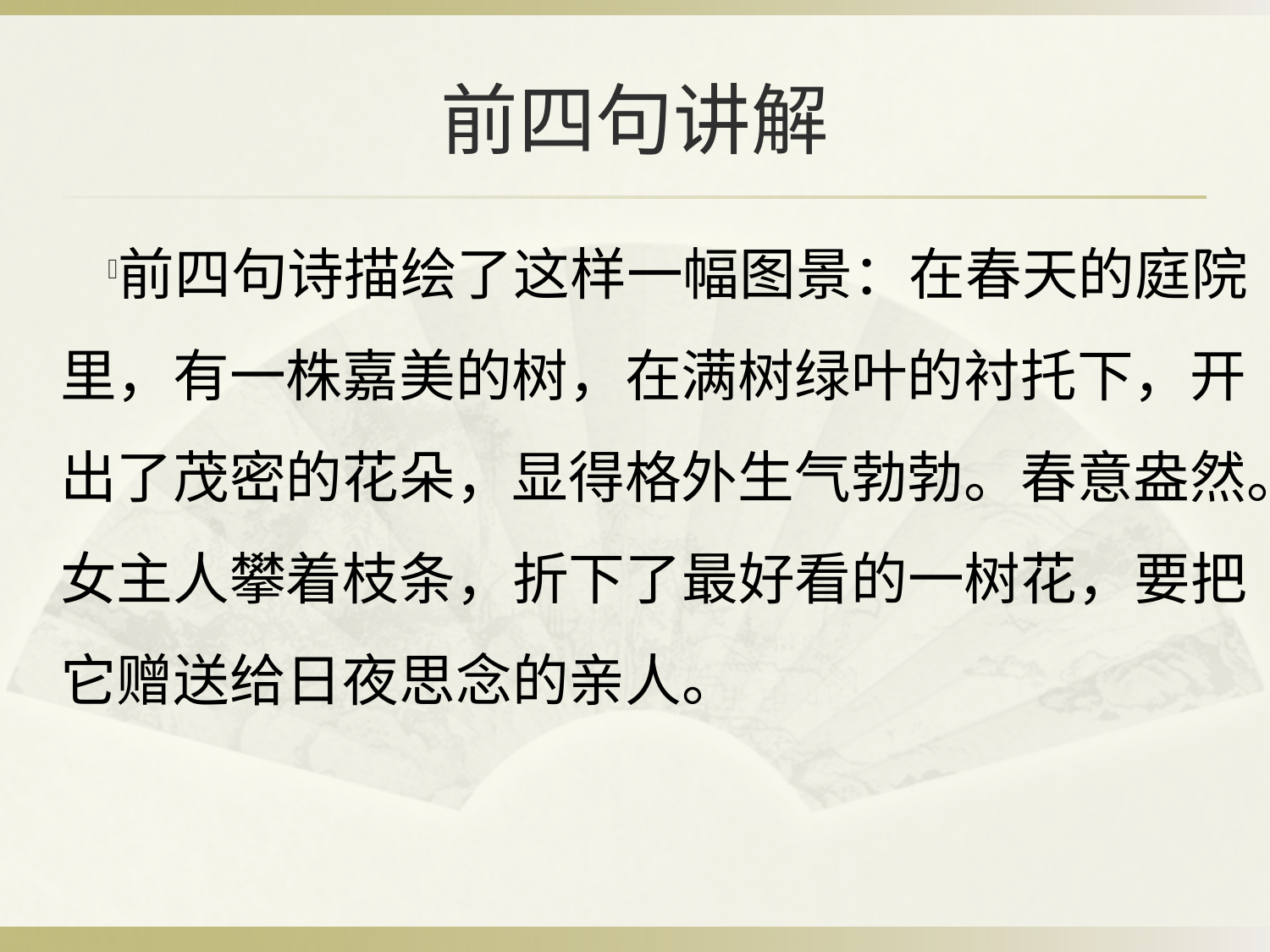

# 前四句讲解
前四句诗描绘了这样一幅图景：在春天的庭院里，有一株嘉美的树，在满树绿叶的衬托下，开出了茂密的花朵，显得格外生气勃勃。春意盎然。女主人攀着枝条，折下了最好看的一树花，要把它赠送给日夜思念的亲人。